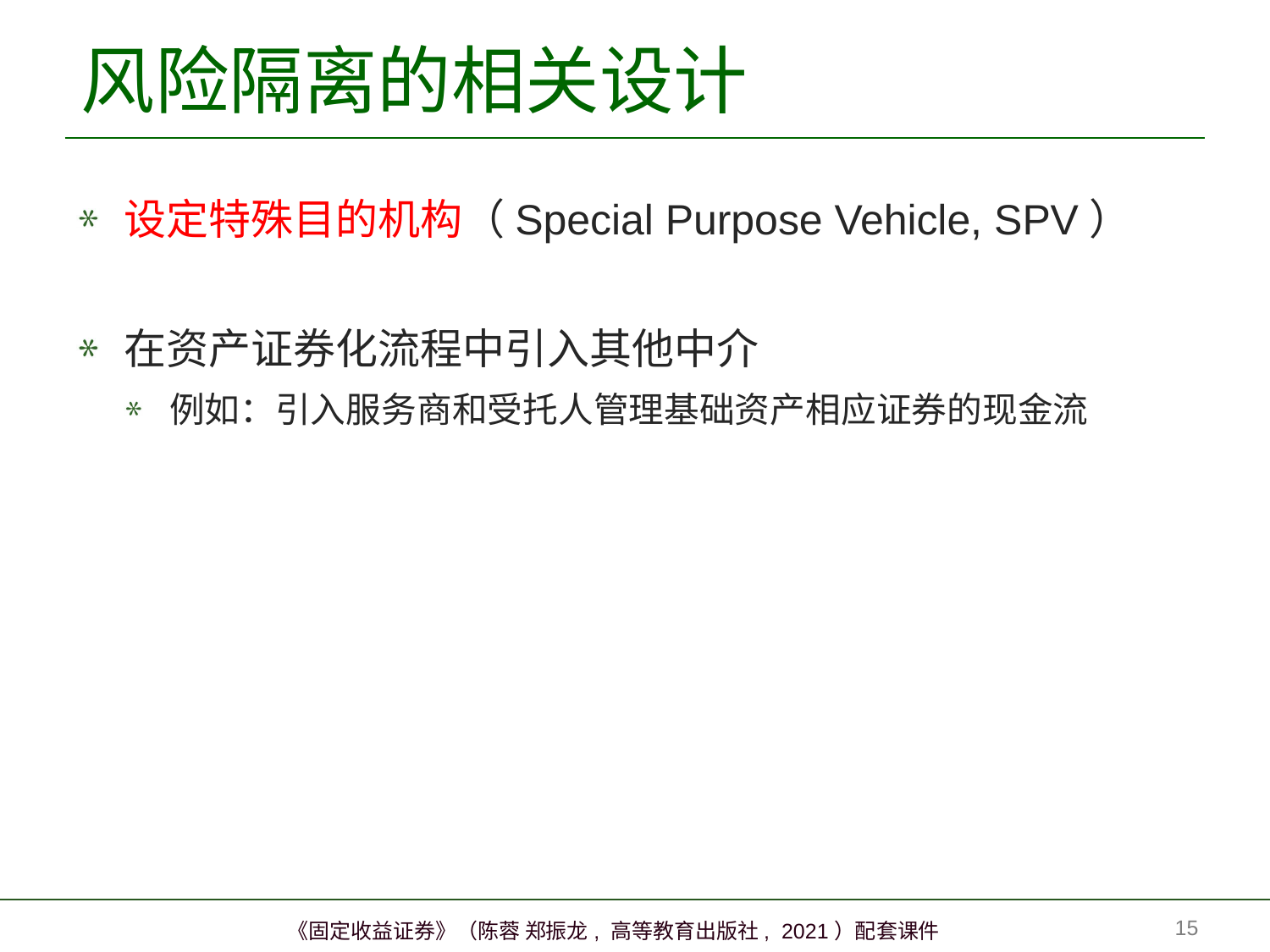

# 风险隔离的相关设计
设定特殊目的机构（Special Purpose Vehicle, SPV）

在资产证券化流程中引入其他中介
例如：引入服务商和受托人管理基础资产相应证券的现金流

15